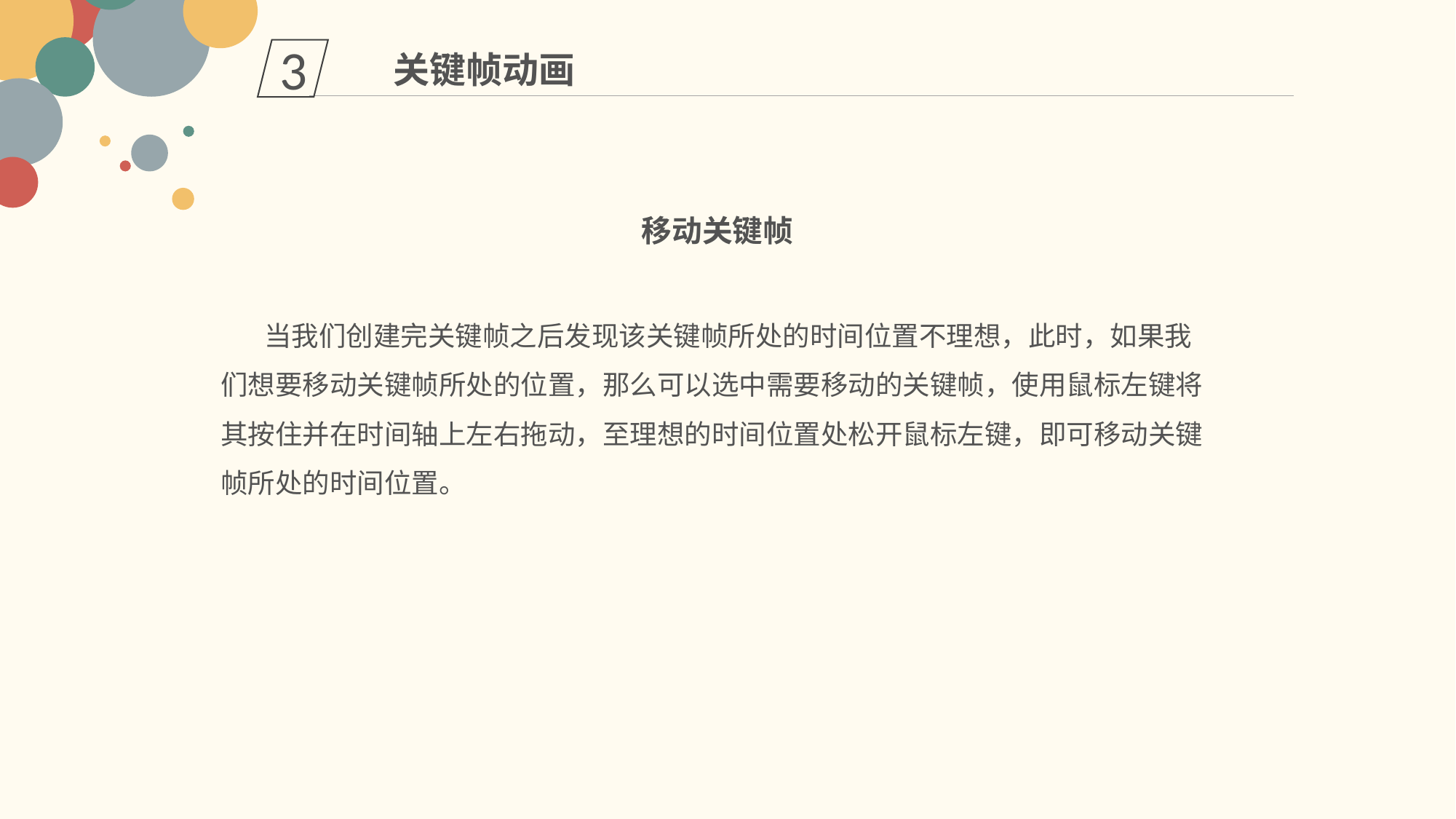

3
关键帧动画
移动关键帧

      当我们创建完关键帧之后发现该关键帧所处的时间位置不理想，此时，如果我们想要移动关键帧所处的位置，那么可以选中需要移动的关键帧，使用鼠标左键将其按住并在时间轴上左右拖动，至理想的时间位置处松开鼠标左键，即可移动关键帧所处的时间位置。